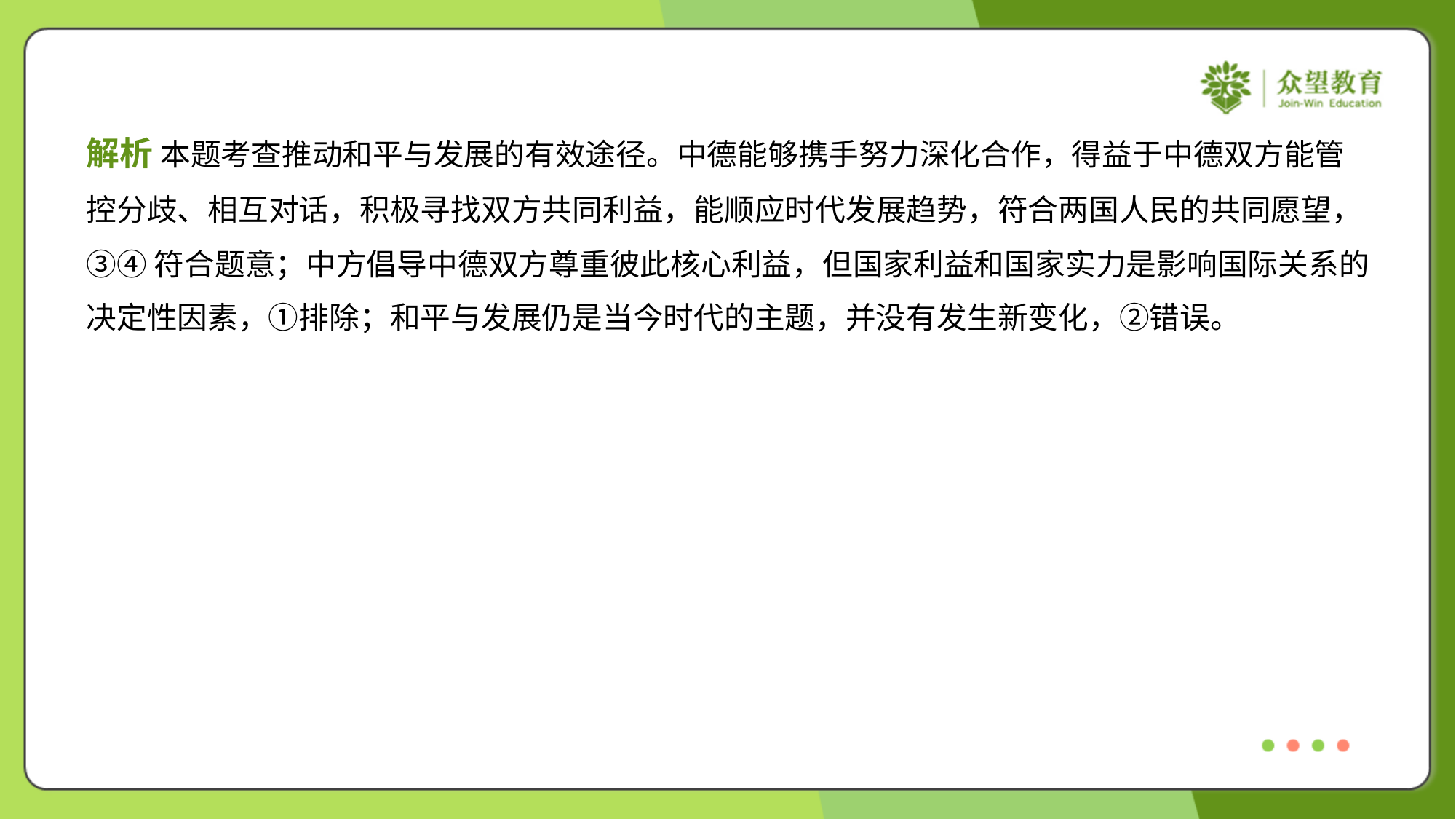

解析 本题考查推动和平与发展的有效途径。中德能够携手努力深化合作，得益于中德双方能管
控分歧、相互对话，积极寻找双方共同利益，能顺应时代发展趋势，符合两国人民的共同愿望，
③④符合题意；中方倡导中德双方尊重彼此核心利益，但国家利益和国家实力是影响国际关系的
决定性因素，①排除；和平与发展仍是当今时代的主题，并没有发生新变化，②错误。